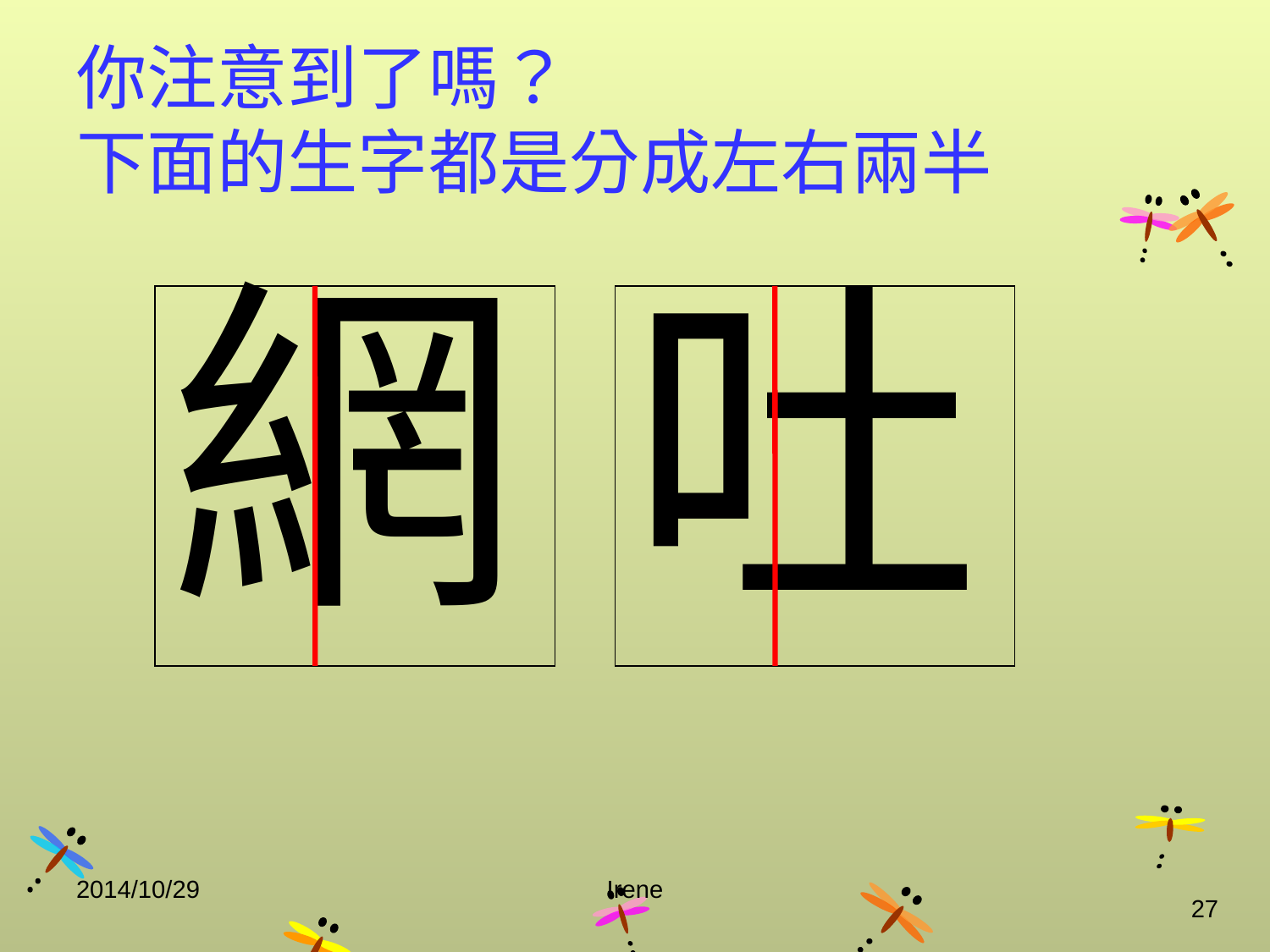

# 你注意到了嗎？ 下面的生字都是分成左右兩半
網

吐

2014/10/29
Irene